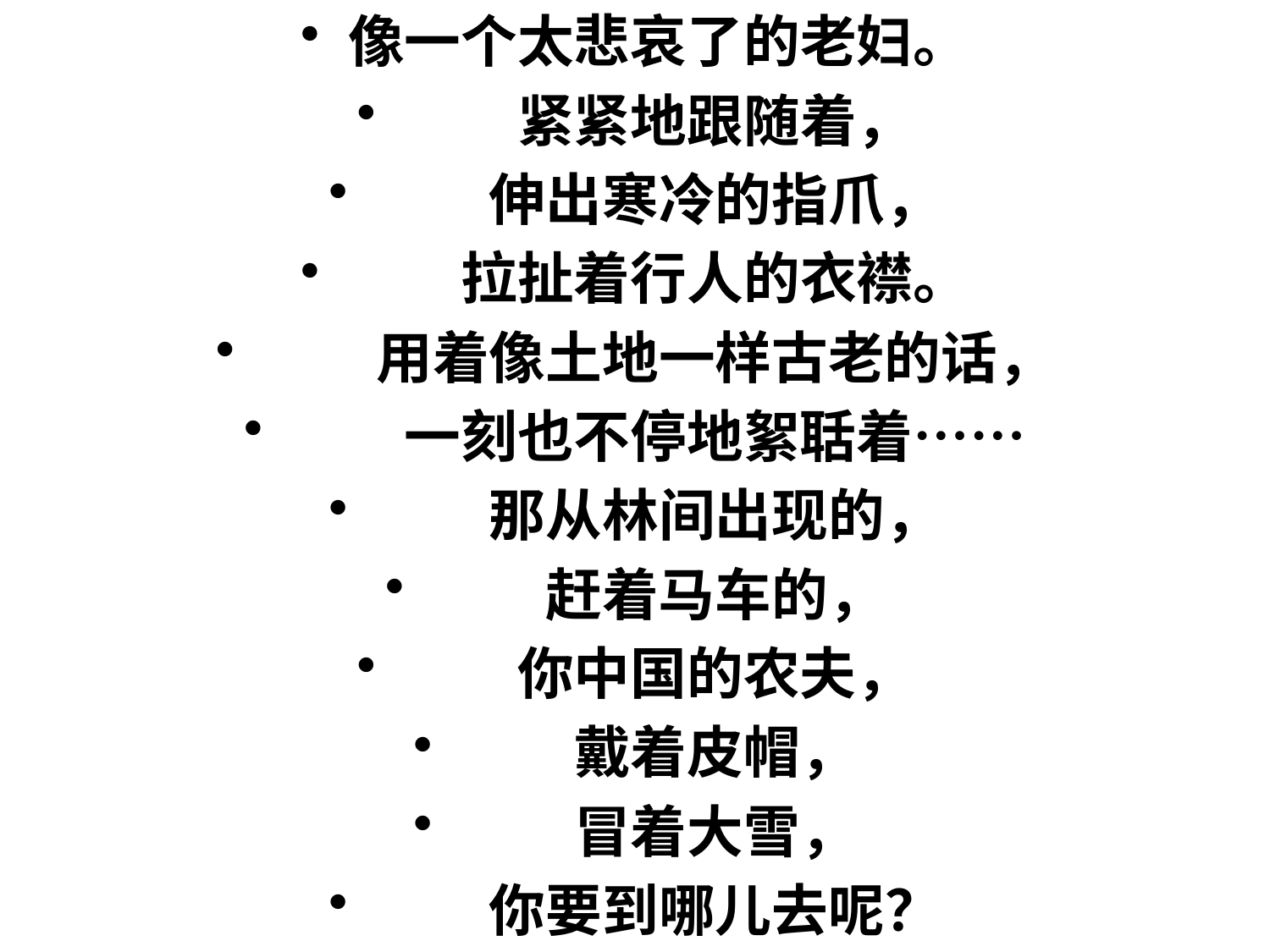

像一个太悲哀了的老妇。
　　紧紧地跟随着，
　　伸出寒冷的指爪，
　　拉扯着行人的衣襟。
　　用着像土地一样古老的话，
　　一刻也不停地絮聒着……
　　那从林间出现的，
　　赶着马车的，
　　你中国的农夫，
　　戴着皮帽，
　　冒着大雪，
　　你要到哪儿去呢？